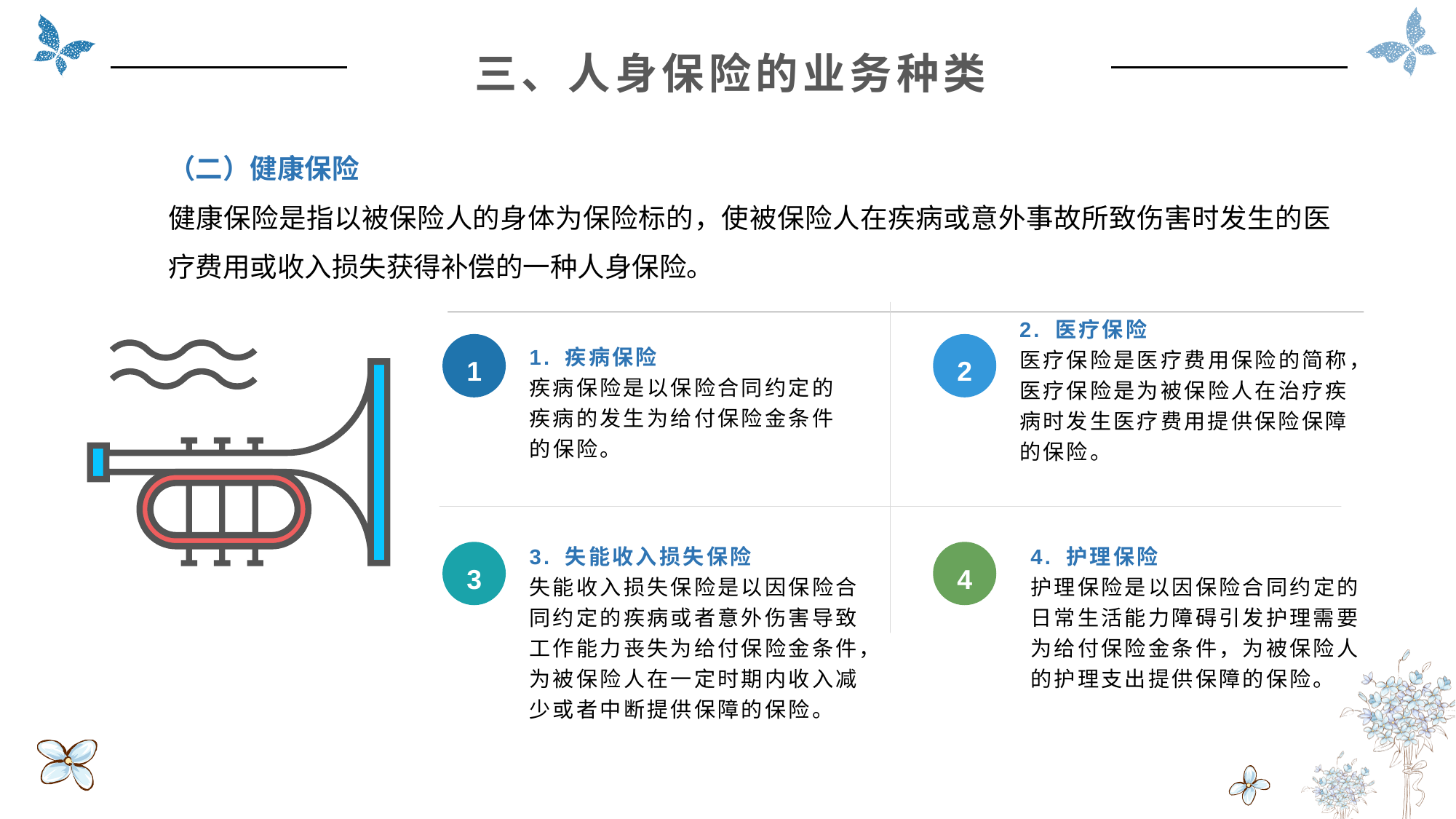

三、人身保险的业务种类
（二）健康保险
健康保险是指以被保险人的身体为保险标的，使被保险人在疾病或意外事故所致伤害时发生的医疗费用或收入损失获得补偿的一种人身保险。
2. 医疗保险
医疗保险是医疗费用保险的简称，医疗保险是为被保险人在治疗疾病时发生医疗费用提供保险保障的保险。
1
2

1. 疾病保险
疾病保险是以保险合同约定的疾病的发生为给付保险金条件的保险。

3. 失能收入损失保险
失能收入损失保险是以因保险合同约定的疾病或者意外伤害导致工作能力丧失为给付保险金条件，为被保险人在一定时期内收入减少或者中断提供保障的保险。
4. 护理保险
护理保险是以因保险合同约定的日常生活能力障碍引发护理需要为给付保险金条件，为被保险人的护理支出提供保障的保险。
3
4